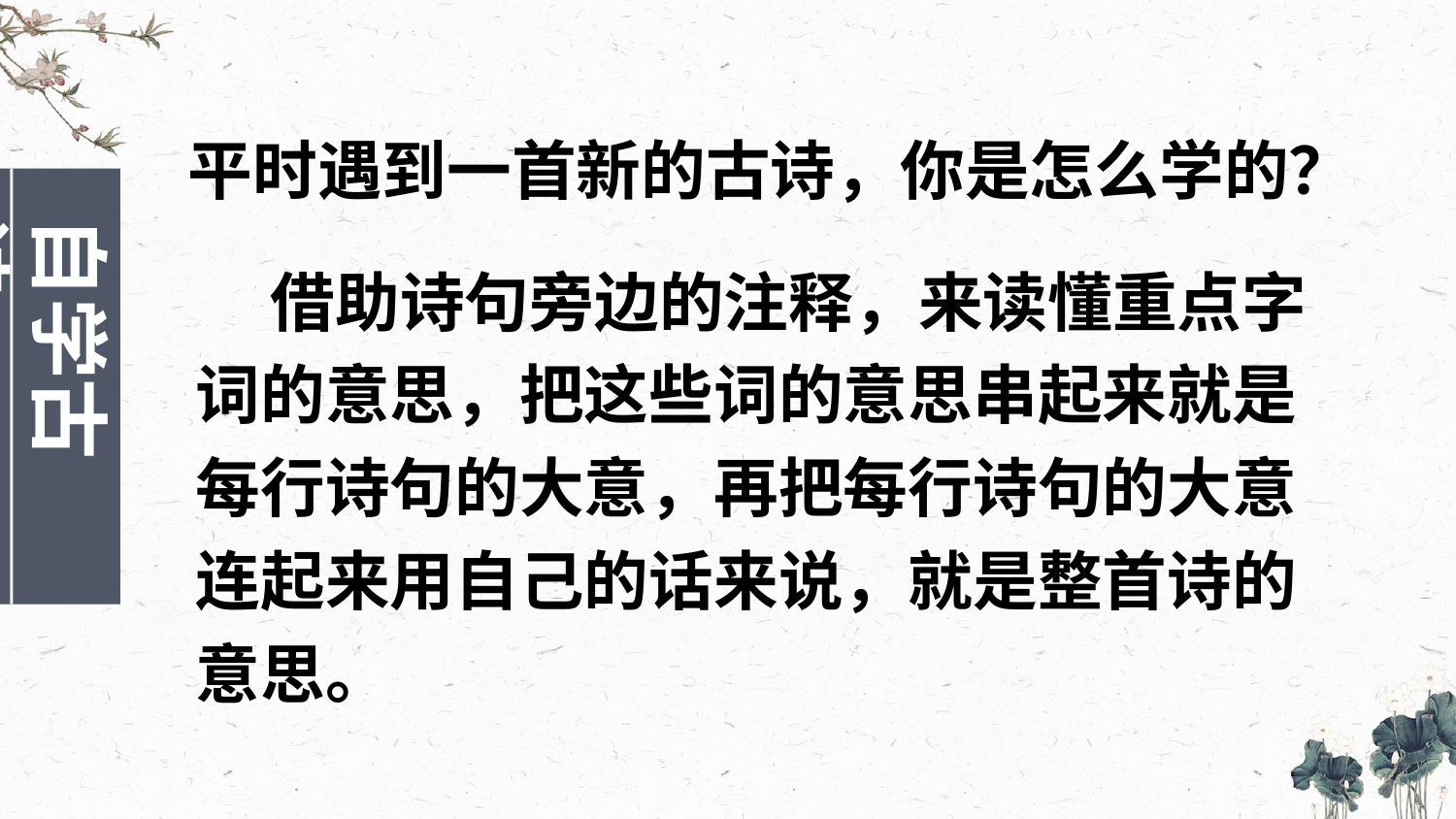

平时遇到一首新的古诗，你是怎么学的？
自学古诗
    借助诗句旁边的注释，来读懂重点字词的意思，把这些词的意思串起来就是每行诗句的大意，再把每行诗句的大意连起来用自己的话来说，就是整首诗的意思。